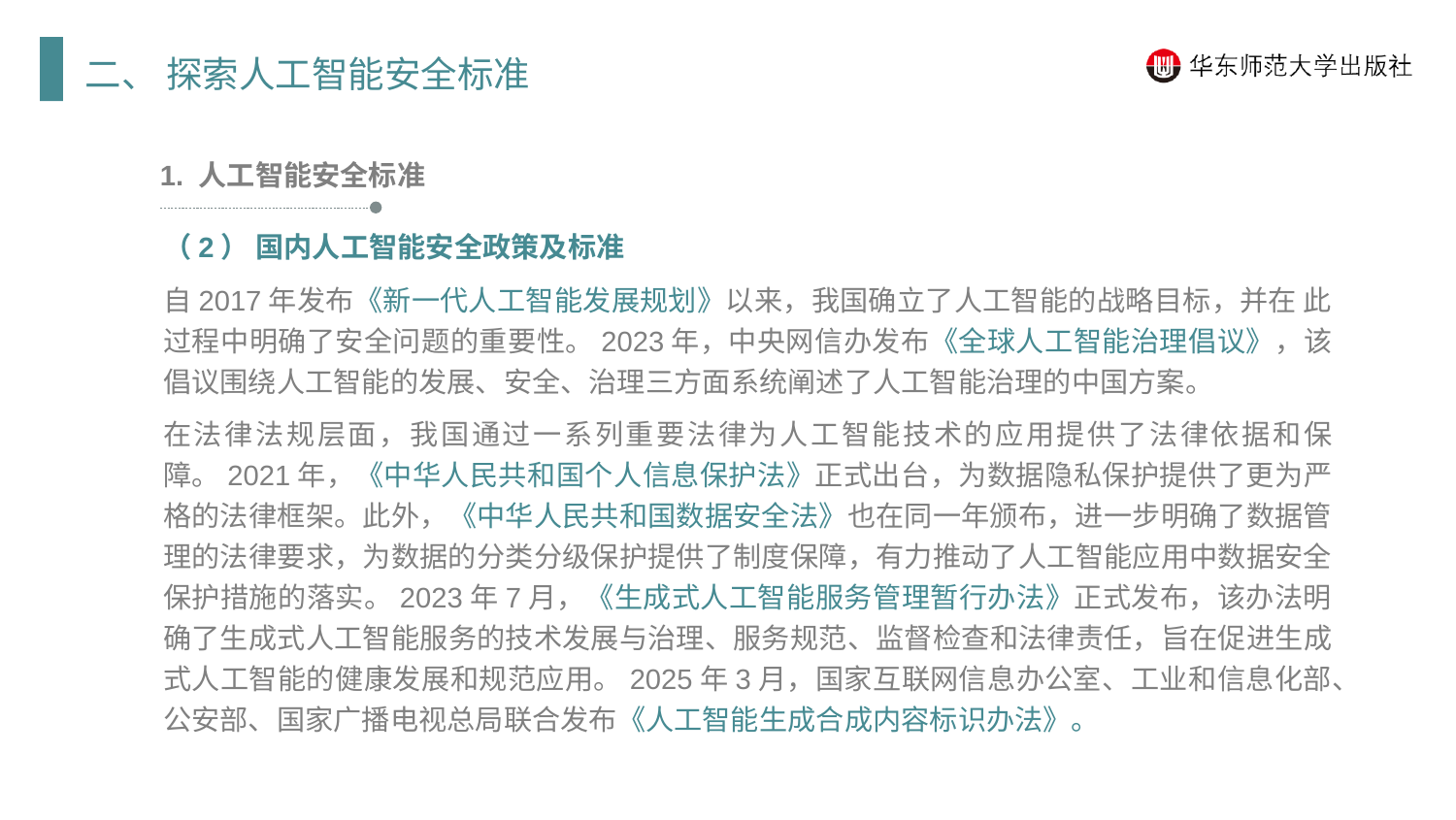

二、 探索人工智能安全标准
1. 人工智能安全标准
（2） 国内人工智能安全政策及标准
自2017年发布《新一代人工智能发展规划》以来，我国确立了人工智能的战略目标，并在 此过程中明确了安全问题的重要性。2023年，中央网信办发布《全球人工智能治理倡议》，该倡议围绕人工智能的发展、安全、治理三方面系统阐述了人工智能治理的中国方案。
在法律法规层面，我国通过一系列重要法律为人工智能技术的应用提供了法律依据和保障。2021年，《中华人民共和国个人信息保护法》正式出台，为数据隐私保护提供了更为严格的法律框架。此外，《中华人民共和国数据安全法》也在同一年颁布，进一步明确了数据管理的法律要求，为数据的分类分级保护提供了制度保障，有力推动了人工智能应用中数据安全保护措施的落实。2023年7月，《生成式人工智能服务管理暂行办法》正式发布，该办法明确了生成式人工智能服务的技术发展与治理、服务规范、监督检查和法律责任，旨在促进生成式人工智能的健康发展和规范应用。2025年3月，国家互联网信息办公室、工业和信息化部、公安部、国家广播电视总局联合发布《人工智能生成合成内容标识办法》。